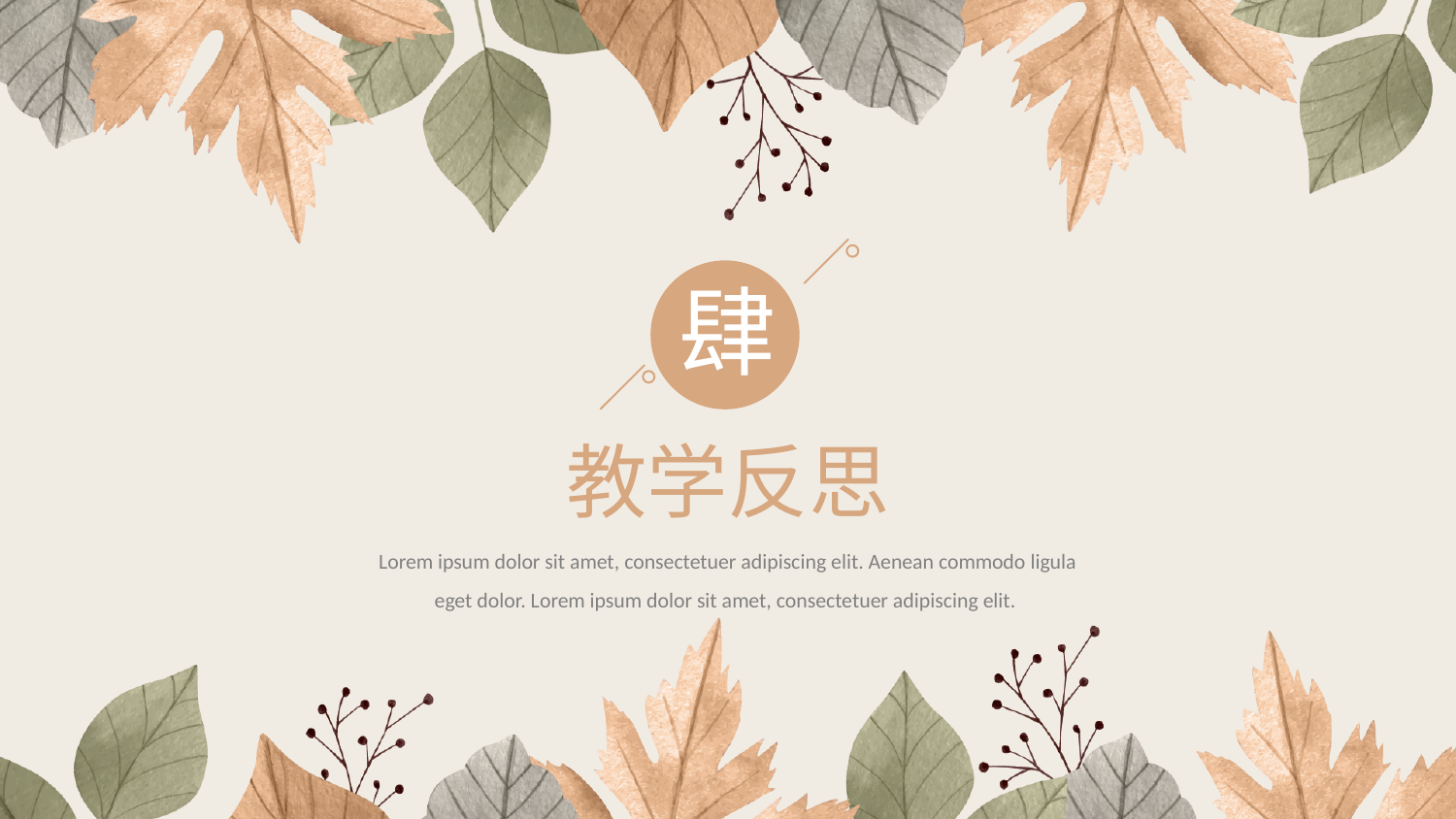

肆

教学反思
Lorem ipsum dolor sit amet, consectetuer adipiscing elit. Aenean commodo ligula eget dolor. Lorem ipsum dolor sit amet, consectetuer adipiscing elit.